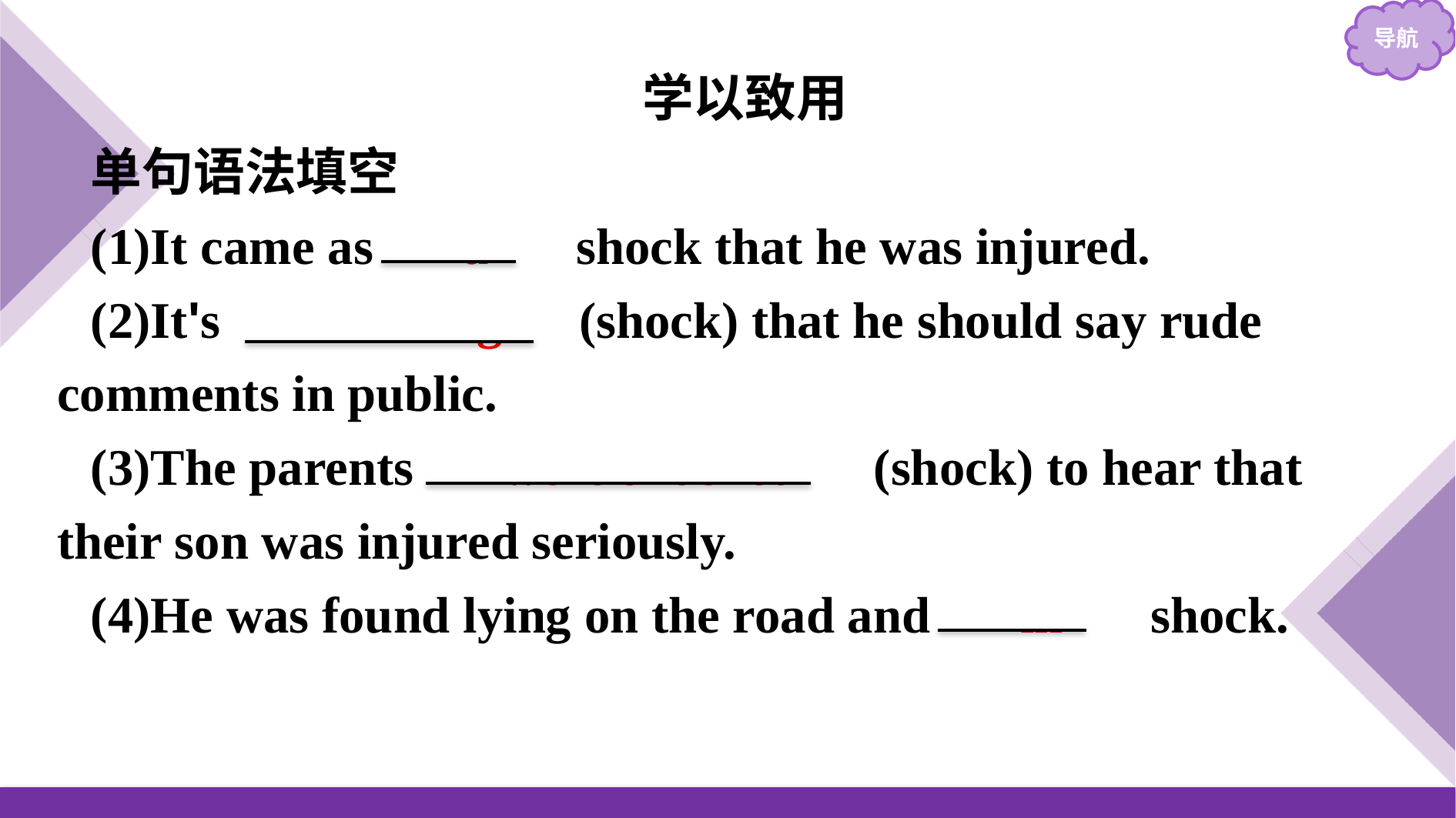

学以致用
单句语法填空
(1)It came as 　a　 shock that he was injured.
(2)It's 　shocking　(shock) that he should say rude comments in public.
(3)The parents 　were shocked　(shock) to hear that their son was injured seriously.
(4)He was found lying on the road and 　in　 shock.